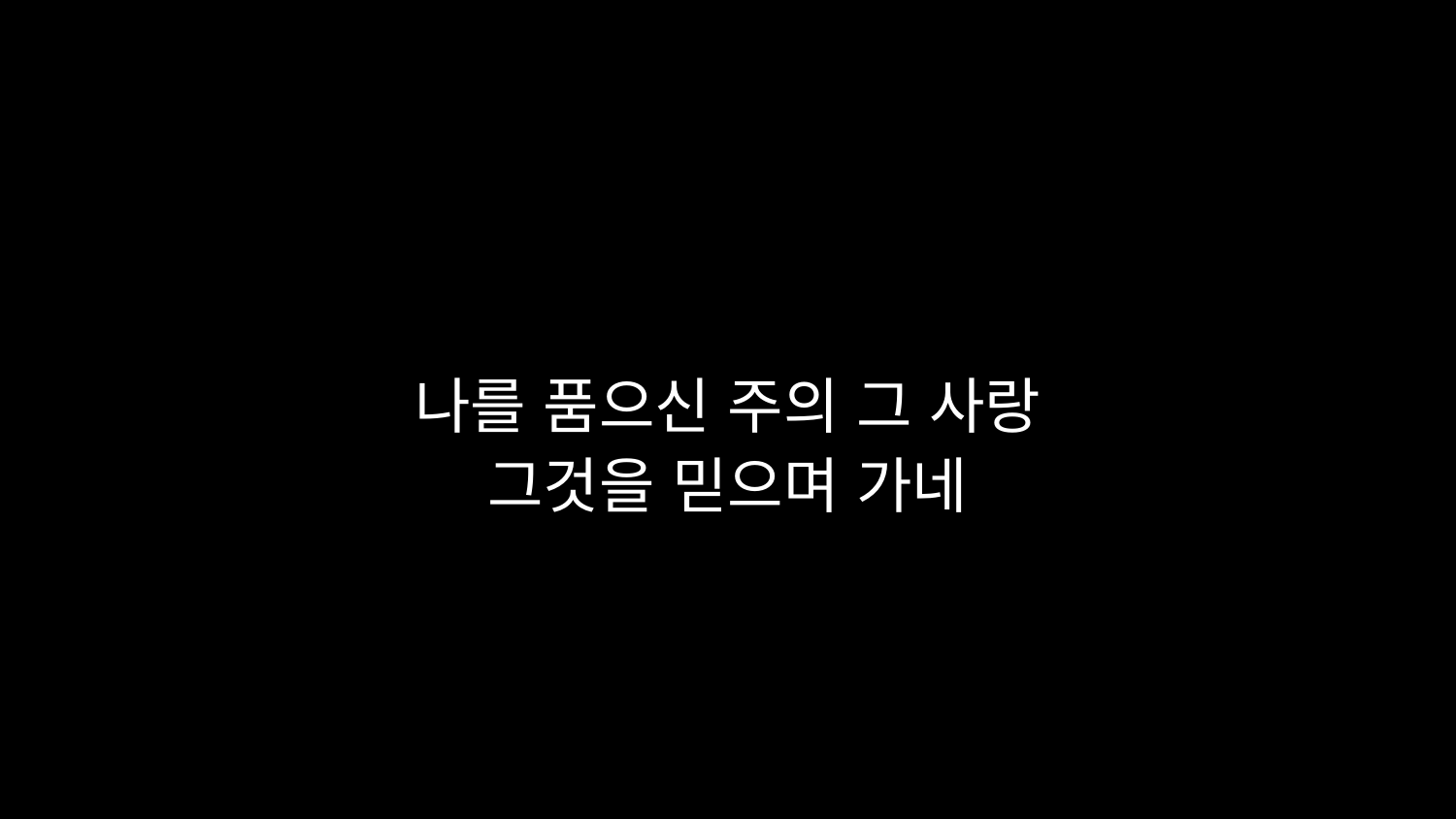

# 나를 품으신 주의 그 사랑 그것을 믿으며 가네